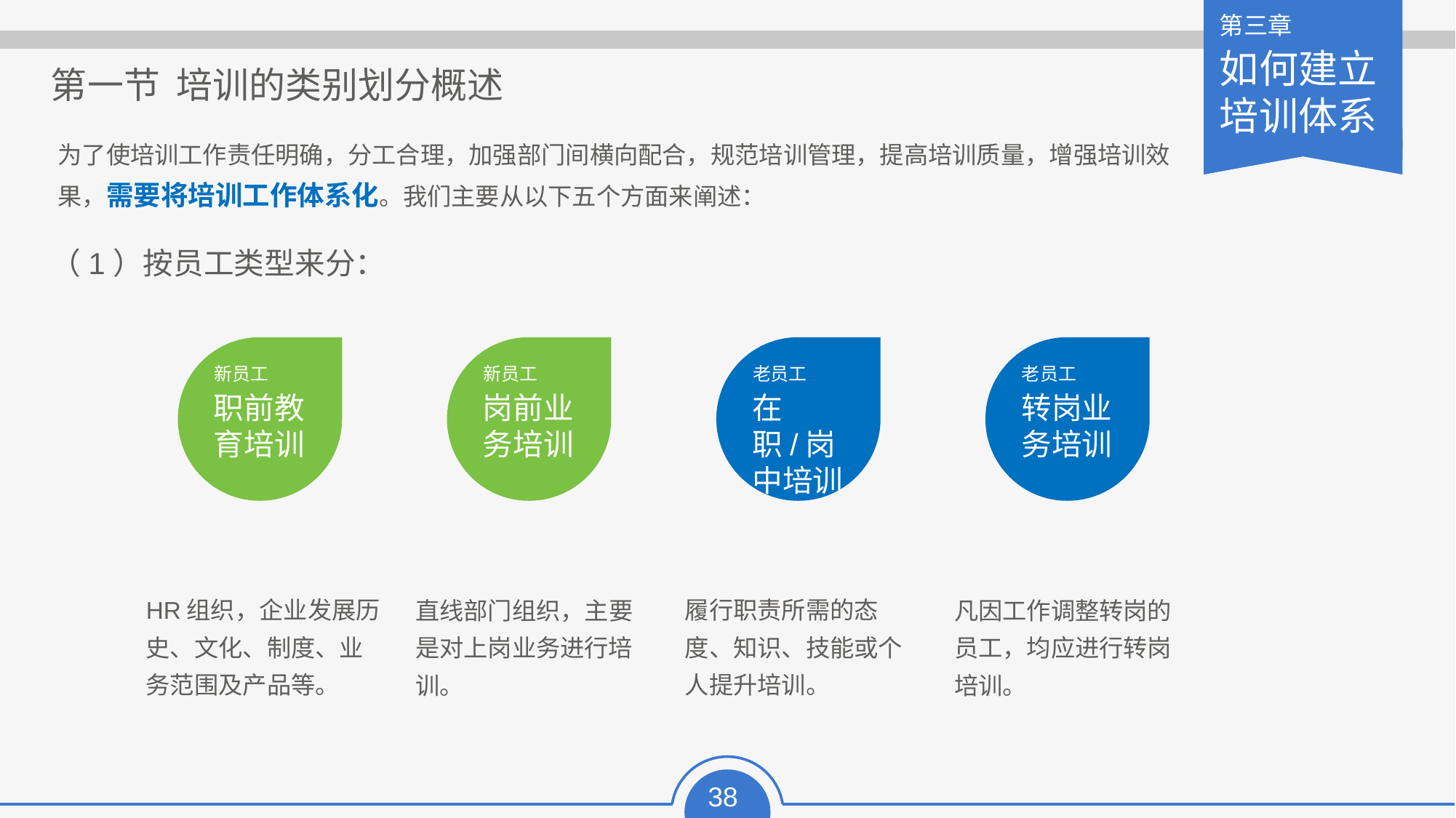

第一节  培训的类别划分概述
为了使培训工作责任明确，分工合理，加强部门间横向配合，规范培训管理，提高培训质量，增强培训效果，需要将培训工作体系化。我们主要从以下五个方面来阐述：
（1）按员工类型来分：

新员工
职前教育培训

新员工
岗前业务培训

老员工
在职/岗中培训

老员工
转岗业务培训
HR组织，企业发展历史、文化、制度、业务范围及产品等。
履行职责所需的态度、知识、技能或个人提升培训。
直线部门组织，主要是对上岗业务进行培训。
凡因工作调整转岗的员工，均应进行转岗培训。